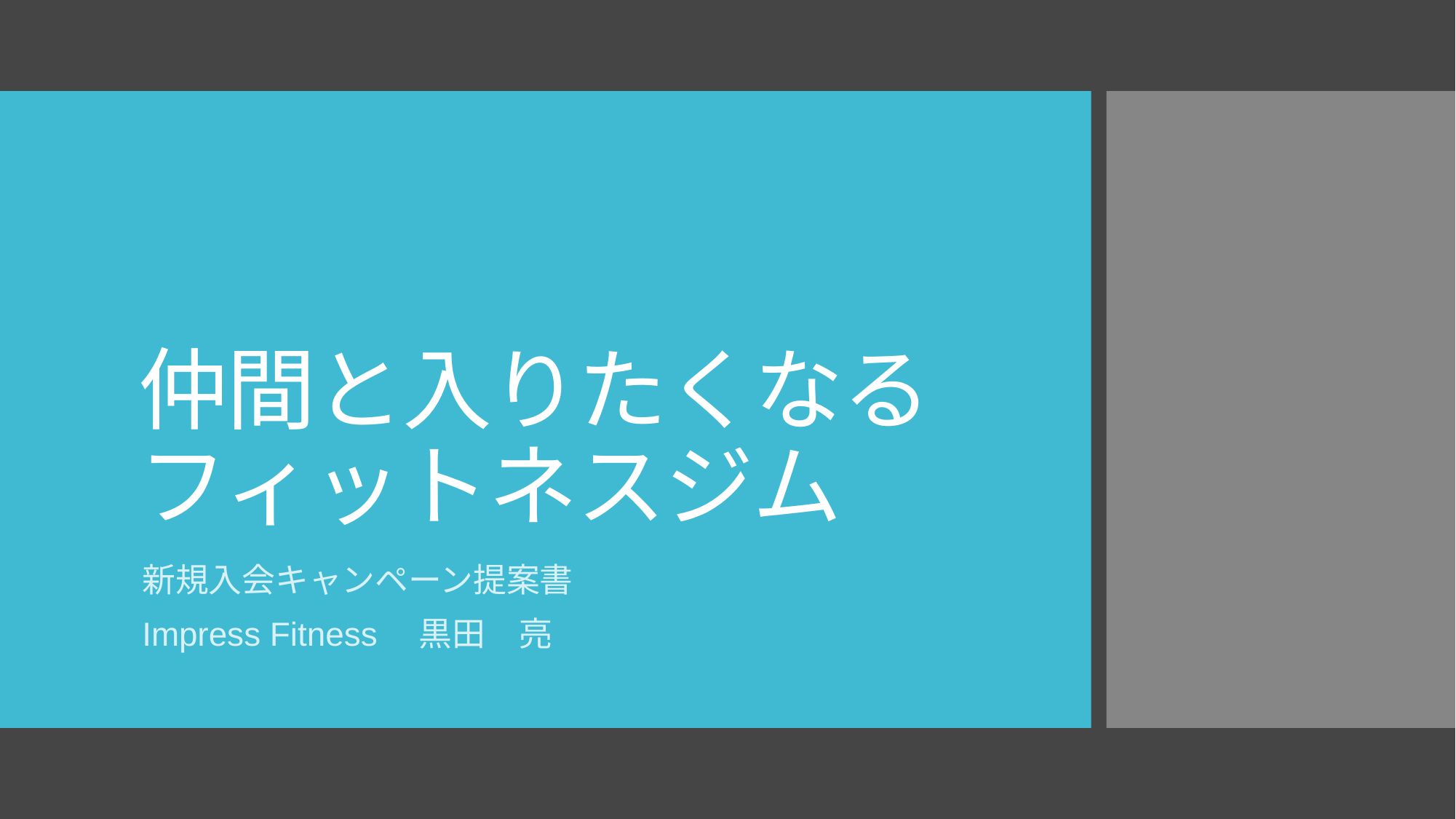

# 仲間と入りたくなるフィットネスジム
新規入会キャンペーン提案書
Impress Fitness　黒田　亮